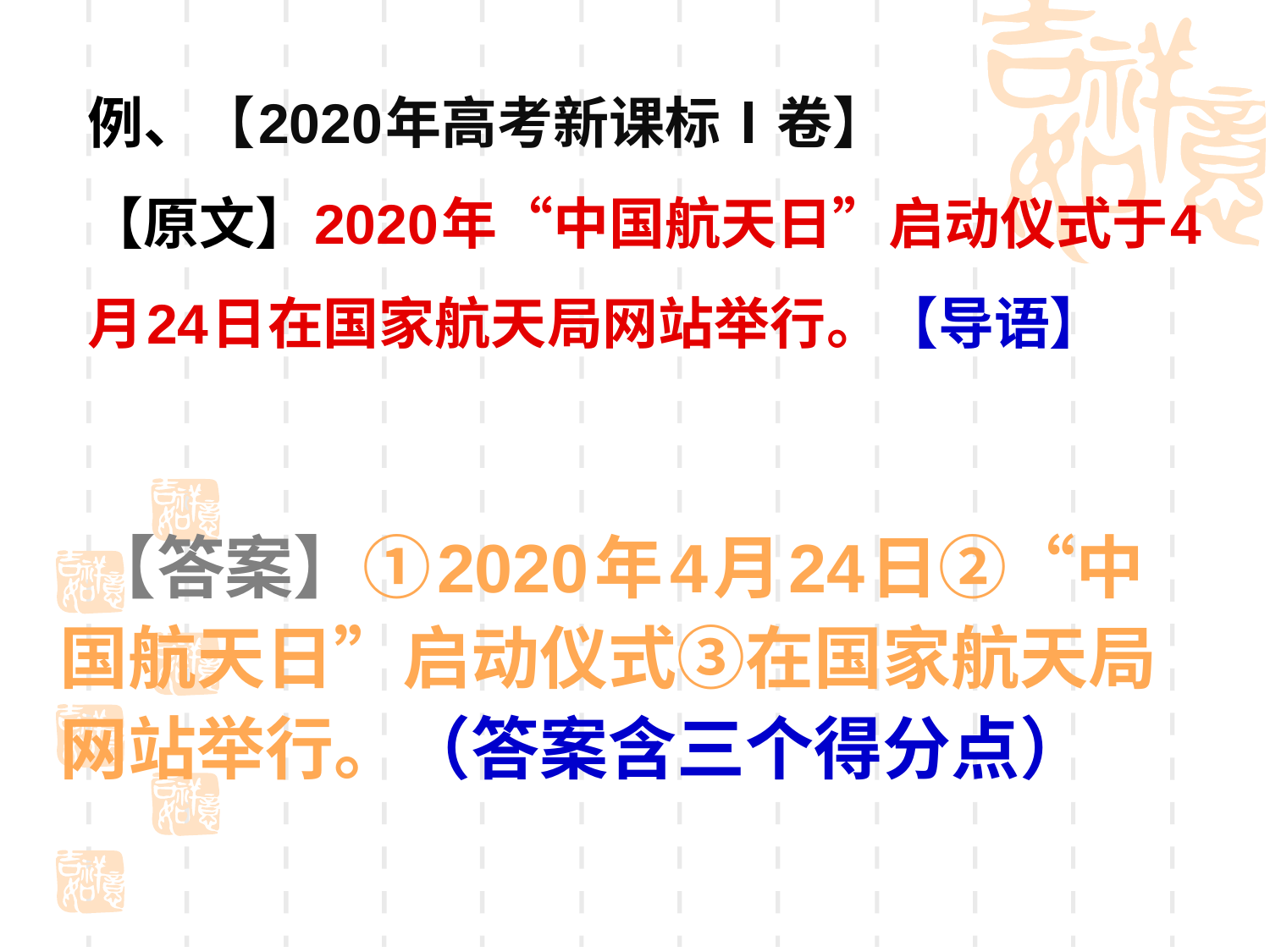

例、【2020年高考新课标Ⅰ卷】
【原文】2020年“中国航天日”启动仪式于4月24日在国家航天局网站举行。【导语】

        【答案】①2020年4月24日②“中国航天日”启动仪式③在国家航天局网站举行。（答案含三个得分点）